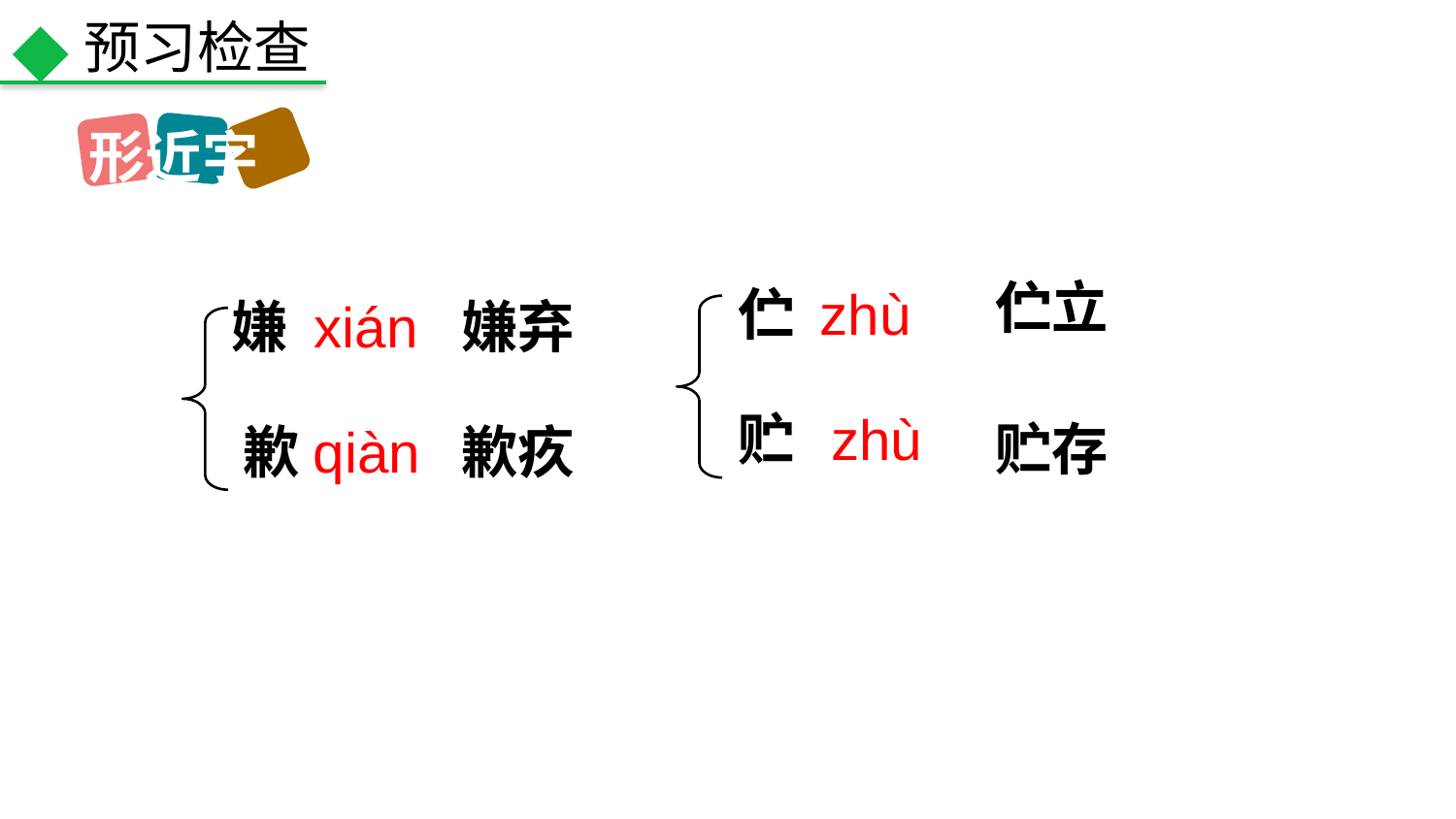

预习检查

形近字

伫立
伫
zhù
嫌
xián
嫌弃

贮
zhù
贮存
歉
qiàn
歉疚